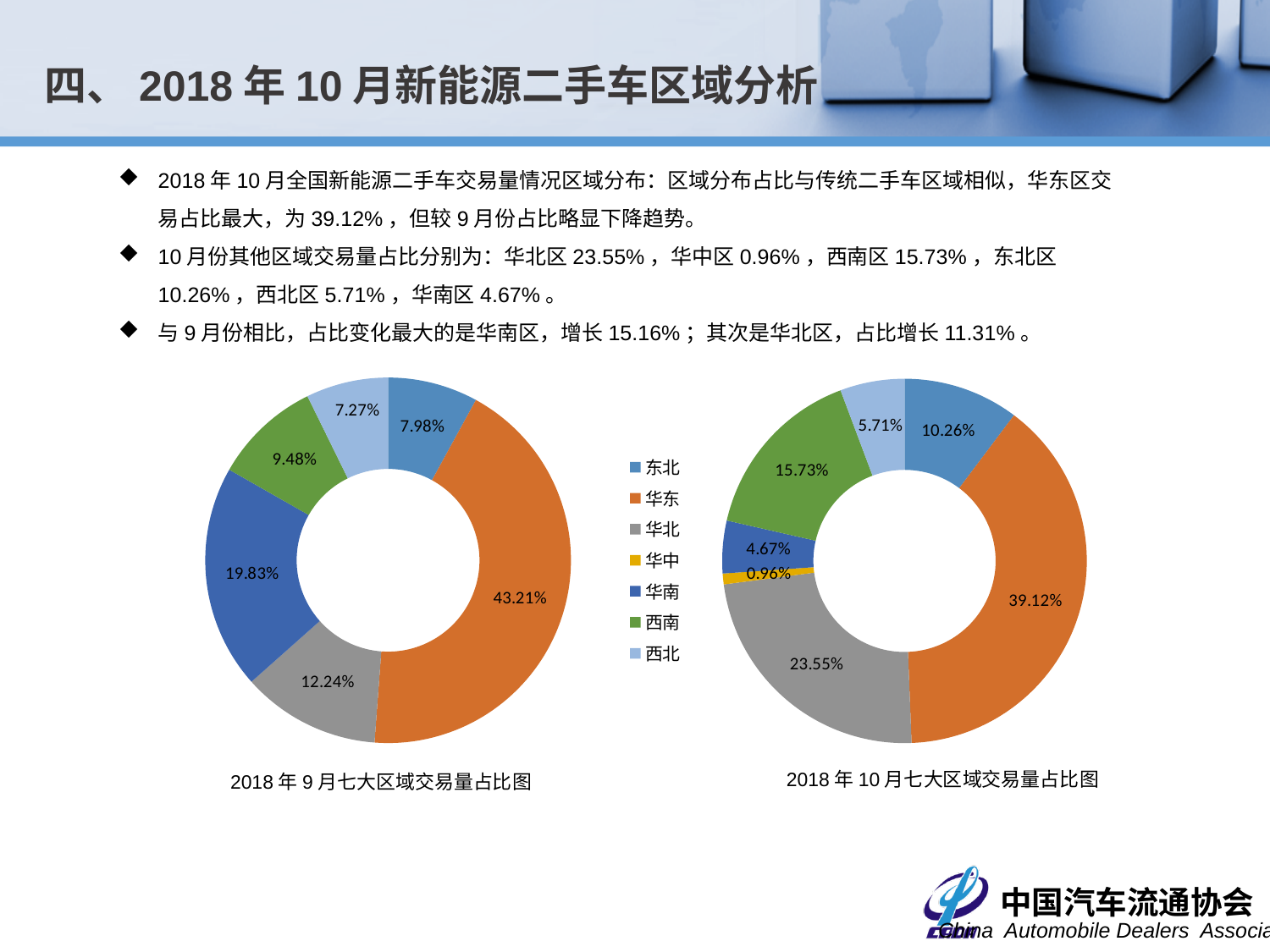

四、2018年10月新能源二手车区域分析
2018年10月全国新能源二手车交易量情况区域分布：区域分布占比与传统二手车区域相似，华东区交易占比最大，为39.12%，但较9月份占比略显下降趋势。
10月份其他区域交易量占比分别为：华北区23.55%，华中区0.96%，西南区15.73%，东北区10.26%，西北区5.71%，华南区4.67%。
与9月份相比，占比变化最大的是华南区，增长15.16%；其次是华北区，占比增长11.31%。

### Chart

| Category |  |
|---|---|
| 东北 | 202.0 |
| 华东 | 1094.0 |
| 华北 | 310.0 |
| 华中 | 0.0 |
| 华南 | 502.0 |
| 西南 | 240.0 |
| 西北 | 184.0 |

### Chart

| Category |  |
|---|---|
| 东北 | 257.0 |
| 华东 | 980.0 |
| 华北 | 590.0 |
| 华中 | 24.0 |
| 华南 | 117.0 |
| 西南 | 394.0 |
| 西北 | 143.0 |
2018年10月七大区域交易量占比图
2018年9月七大区域交易量占比图